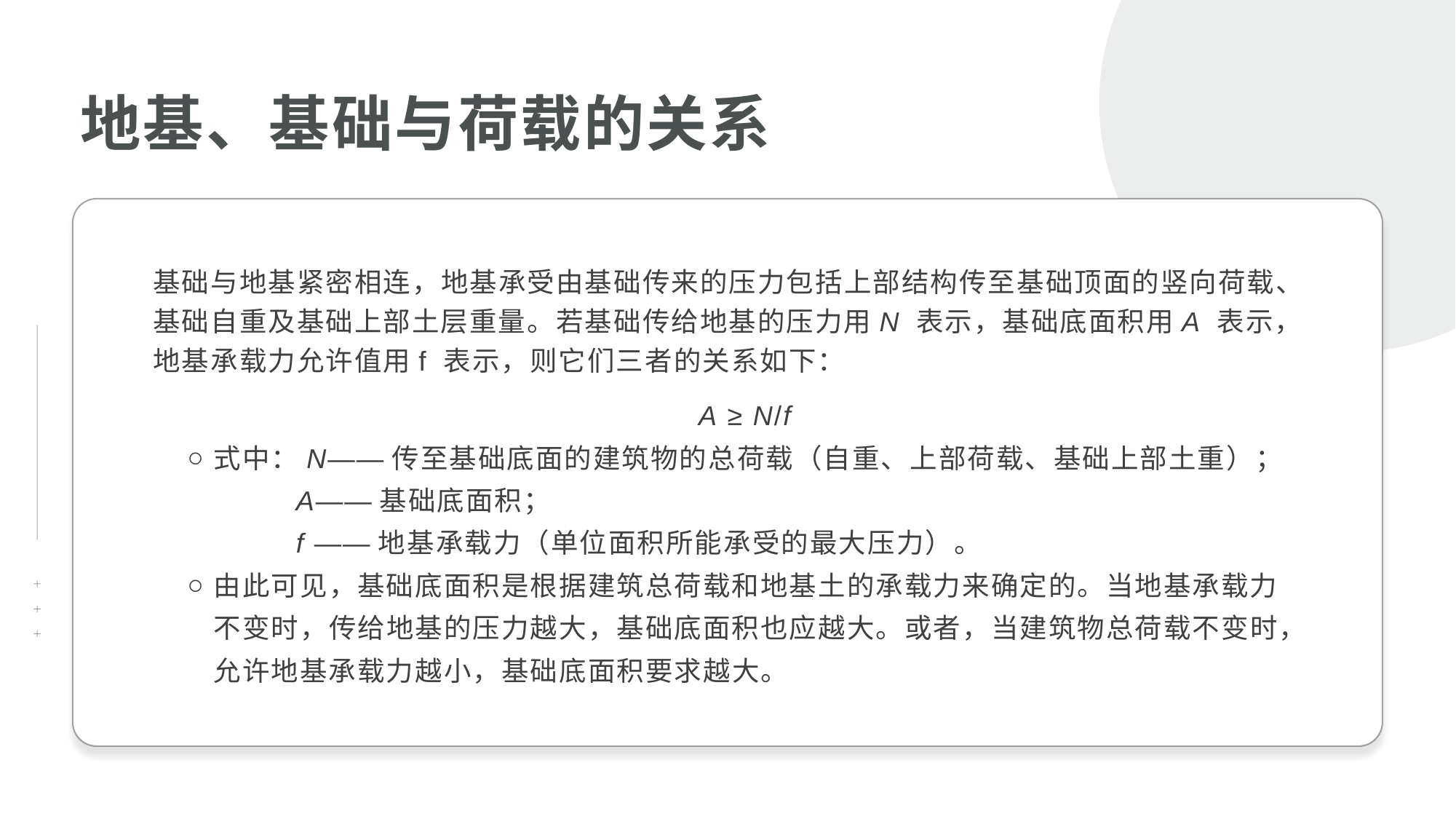

地基、基础与荷载的关系

基础与地基紧密相连，地基承受由基础传来的压力包括上部结构传至基础顶面的竖向荷载、基础自重及基础上部土层重量。若基础传给地基的压力用N 表示，基础底面积用A 表示，地基承载力允许值用f 表示，则它们三者的关系如下：
A ≥ N/f
式中：N——传至基础底面的建筑物的总荷载（自重、上部荷载、基础上部土重）；
         A——基础底面积；
         f ——地基承载力（单位面积所能承受的最大压力）。
由此可见，基础底面积是根据建筑总荷载和地基土的承载力来确定的。当地基承载力不变时，传给地基的压力越大，基础底面积也应越大。或者，当建筑物总荷载不变时，允许地基承载力越小，基础底面积要求越大。